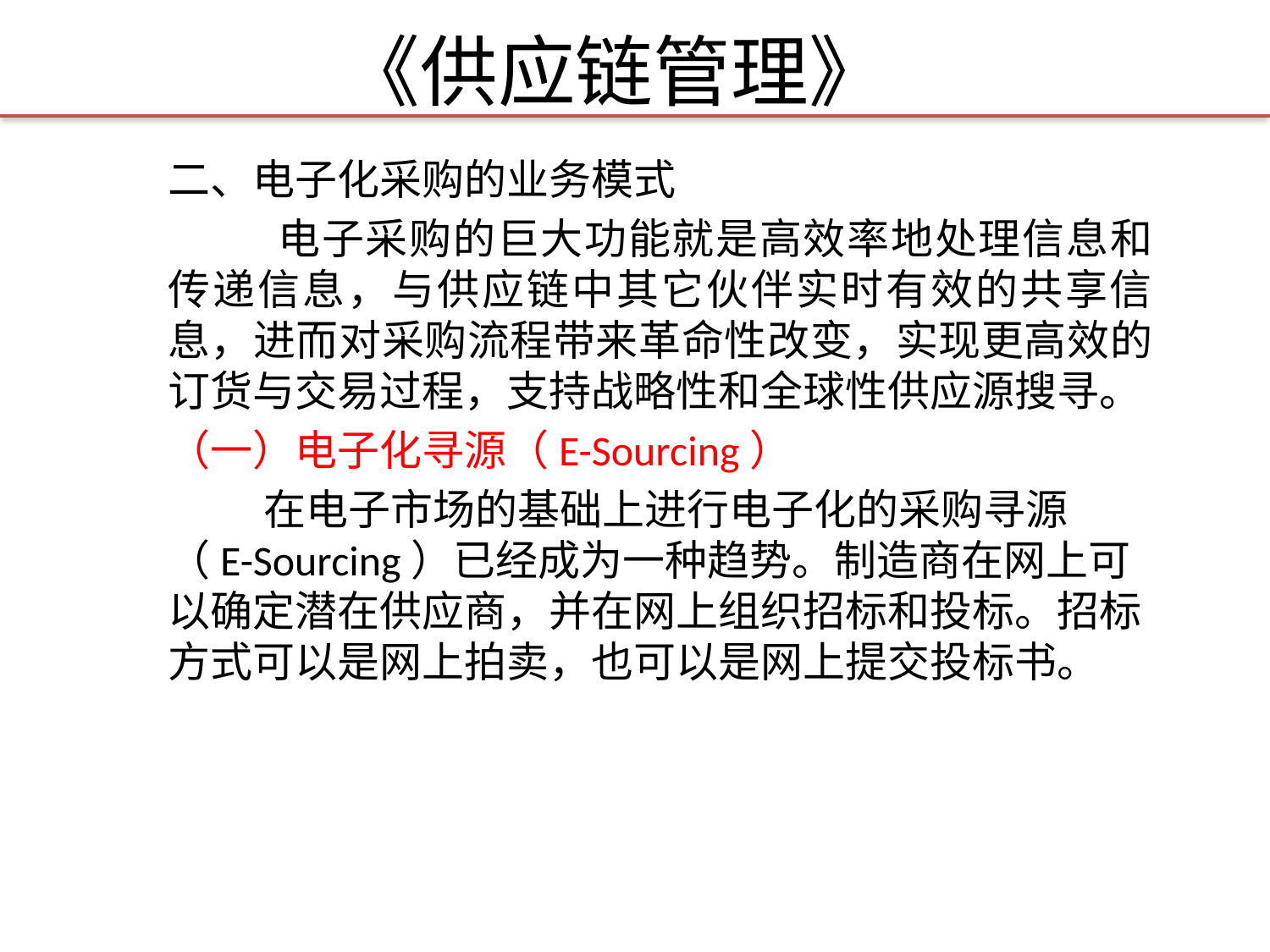

# 《供应链管理》
二、电子化采购的业务模式
         电子采购的巨大功能就是高效率地处理信息和传递信息，与供应链中其它伙伴实时有效的共享信息，进而对采购流程带来革命性改变，实现更高效的订货与交易过程，支持战略性和全球性供应源搜寻。
（一）电子化寻源（E-Sourcing）
         在电子市场的基础上进行电子化的采购寻源（E-Sourcing）已经成为一种趋势。制造商在网上可以确定潜在供应商，并在网上组织招标和投标。招标方式可以是网上拍卖，也可以是网上提交投标书。